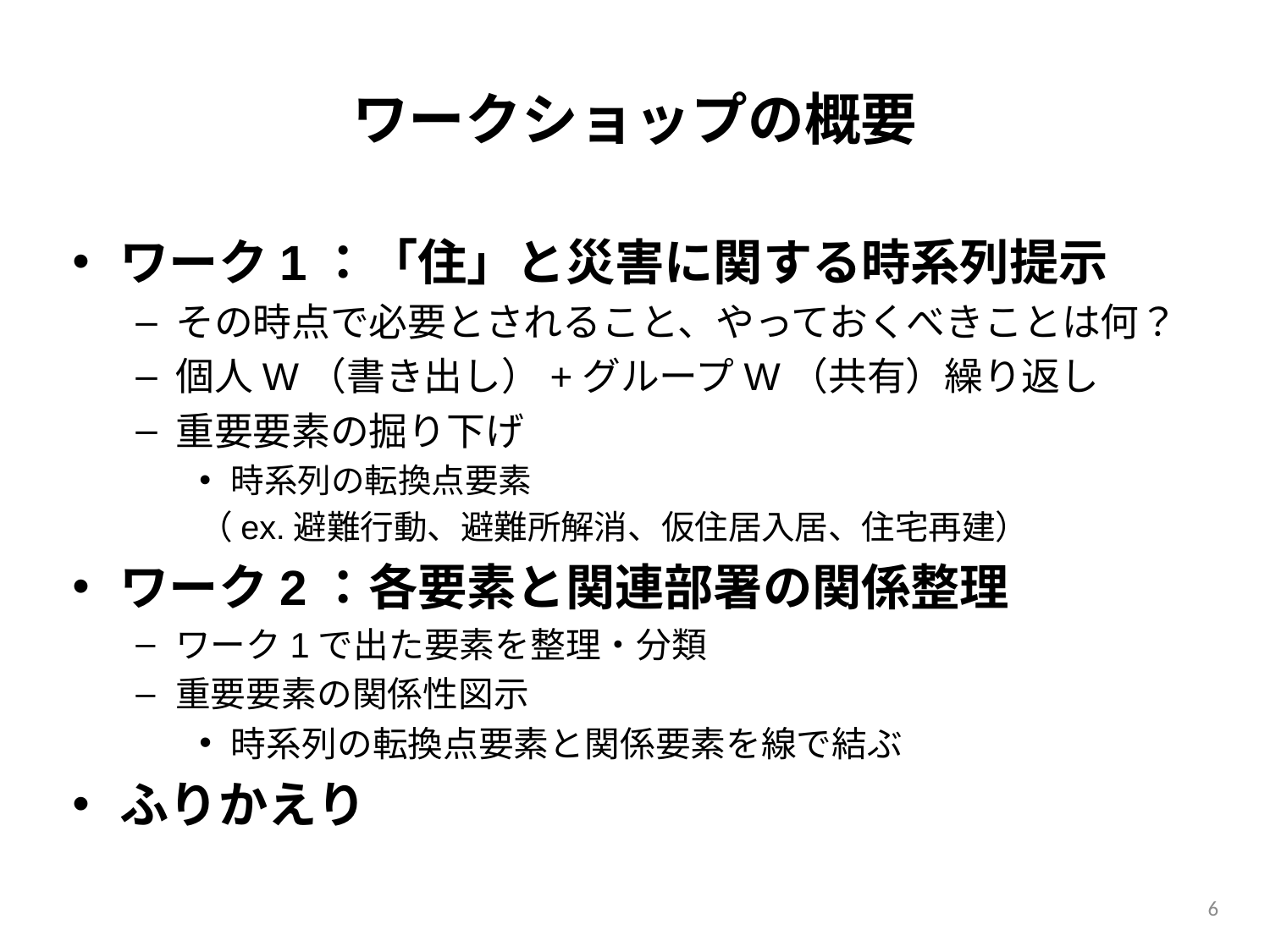

# ワークショップの概要
ワーク1：「住」と災害に関する時系列提示
その時点で必要とされること、やっておくべきことは何？
個人W（書き出し）+グループW（共有）繰り返し
重要要素の掘り下げ
時系列の転換点要素
（ex.避難行動、避難所解消、仮住居入居、住宅再建）
ワーク2：各要素と関連部署の関係整理
ワーク1で出た要素を整理・分類
重要要素の関係性図示
時系列の転換点要素と関係要素を線で結ぶ
ふりかえり

6